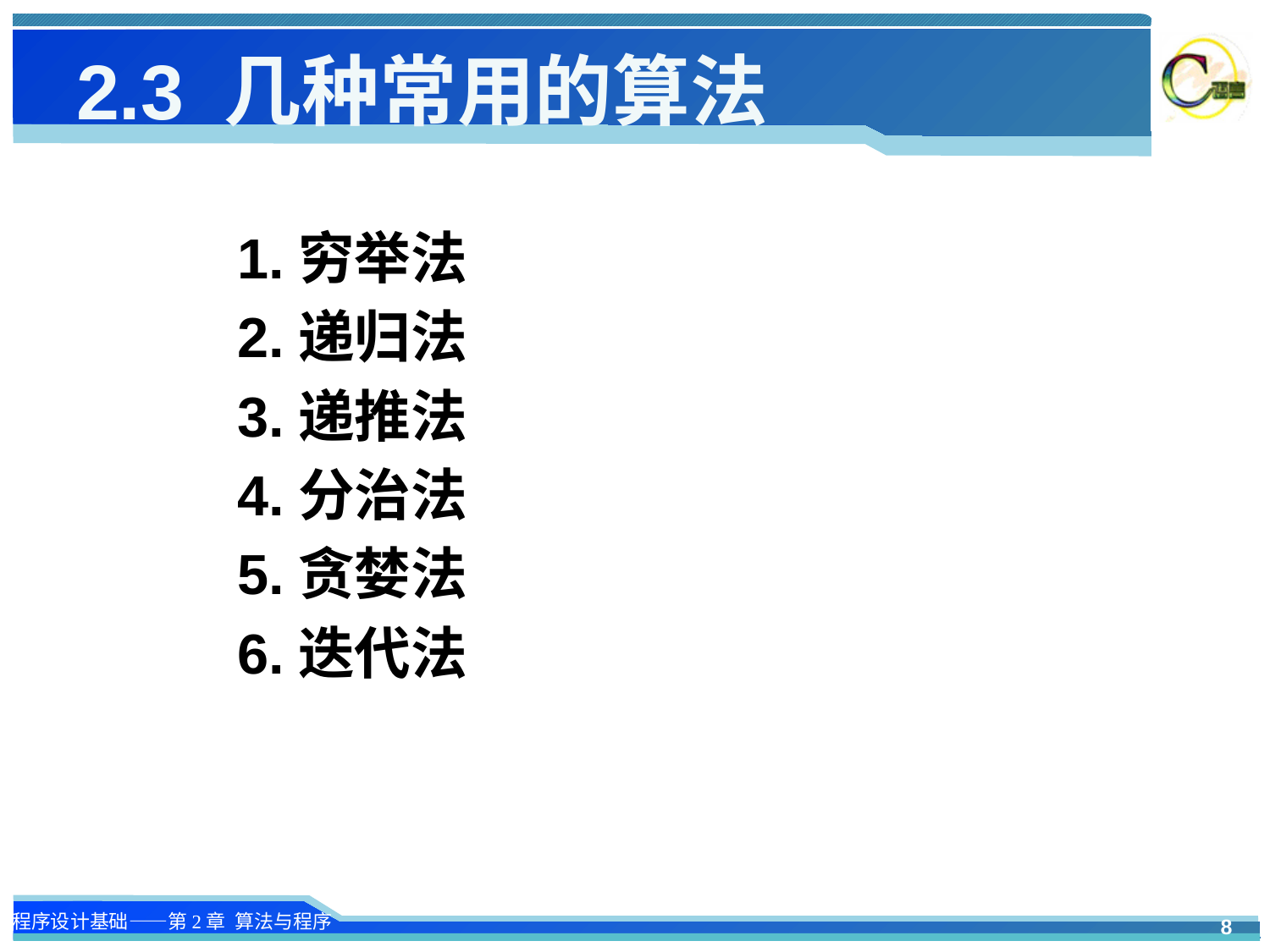

# 2.3 几种常用的算法
1.穷举法
2.递归法
3.递推法
4.分治法
5.贪婪法
6.迭代法
8